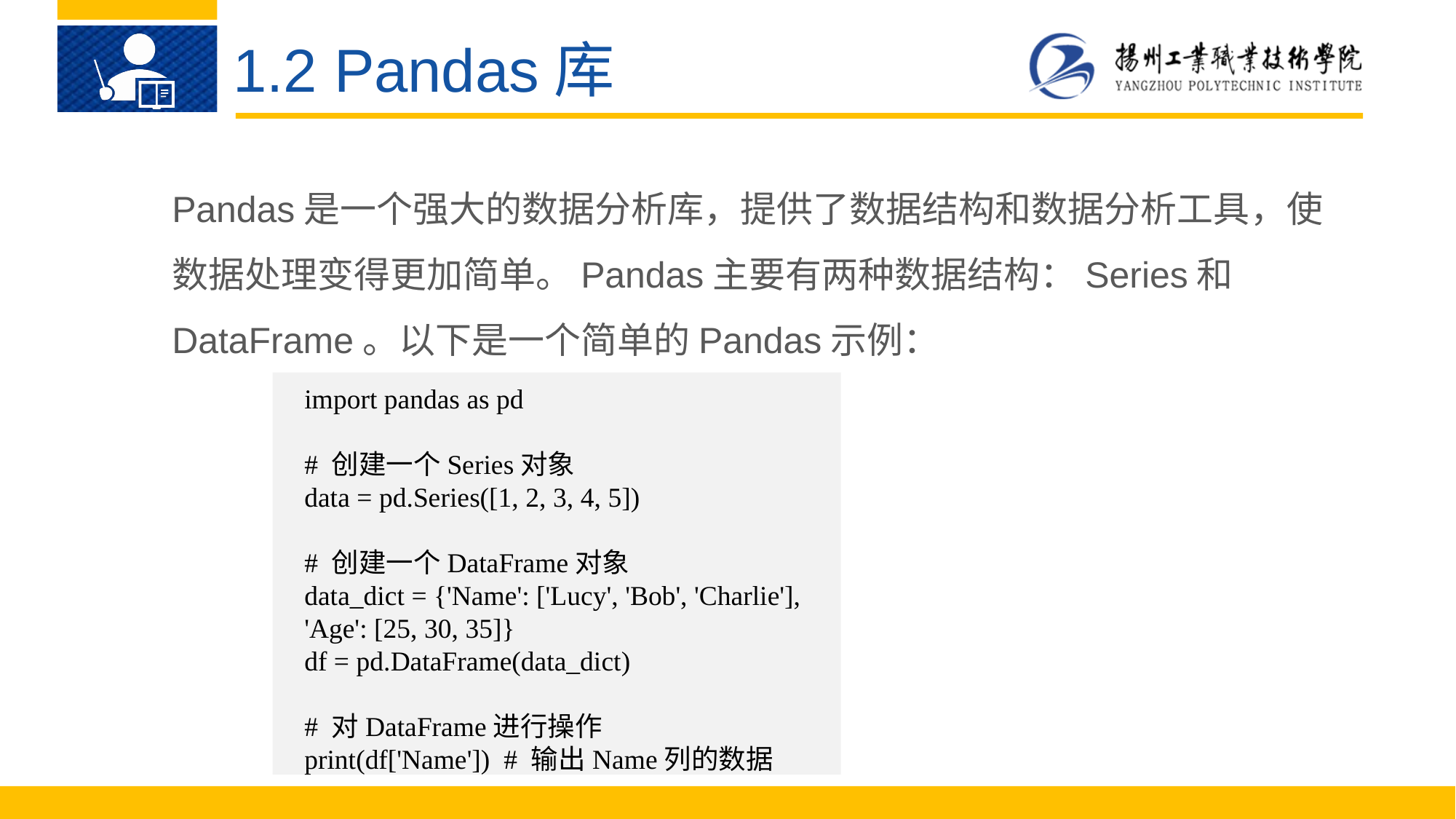

1.2 Pandas库
Pandas是一个强大的数据分析库，提供了数据结构和数据分析工具，使数据处理变得更加简单。Pandas主要有两种数据结构：Series和DataFrame。以下是一个简单的Pandas示例：
import pandas as pd

# 创建一个Series对象
data = pd.Series([1, 2, 3, 4, 5])

# 创建一个DataFrame对象
data_dict = {'Name': ['Lucy', 'Bob', 'Charlie'], 'Age': [25, 30, 35]}
df = pd.DataFrame(data_dict)

# 对DataFrame进行操作
print(df['Name'])  # 输出Name列的数据